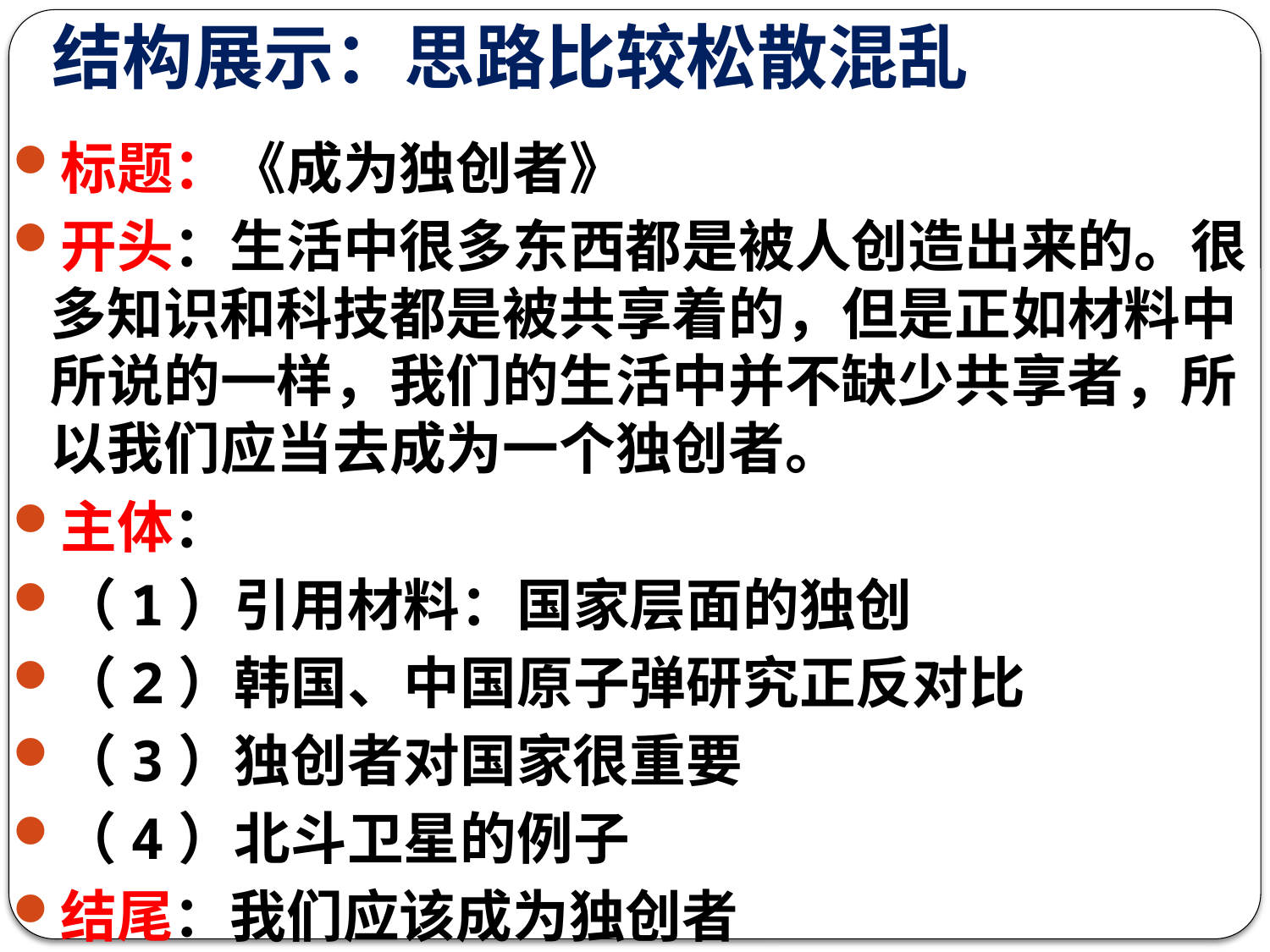

# 结构展示：思路比较松散混乱
标题：《成为独创者》
开头：生活中很多东西都是被人创造出来的。很多知识和科技都是被共享着的，但是正如材料中所说的一样，我们的生活中并不缺少共享者，所以我们应当去成为一个独创者。
主体：
（1）引用材料：国家层面的独创
（2）韩国、中国原子弹研究正反对比
（3）独创者对国家很重要
（4）北斗卫星的例子
结尾：我们应该成为独创者